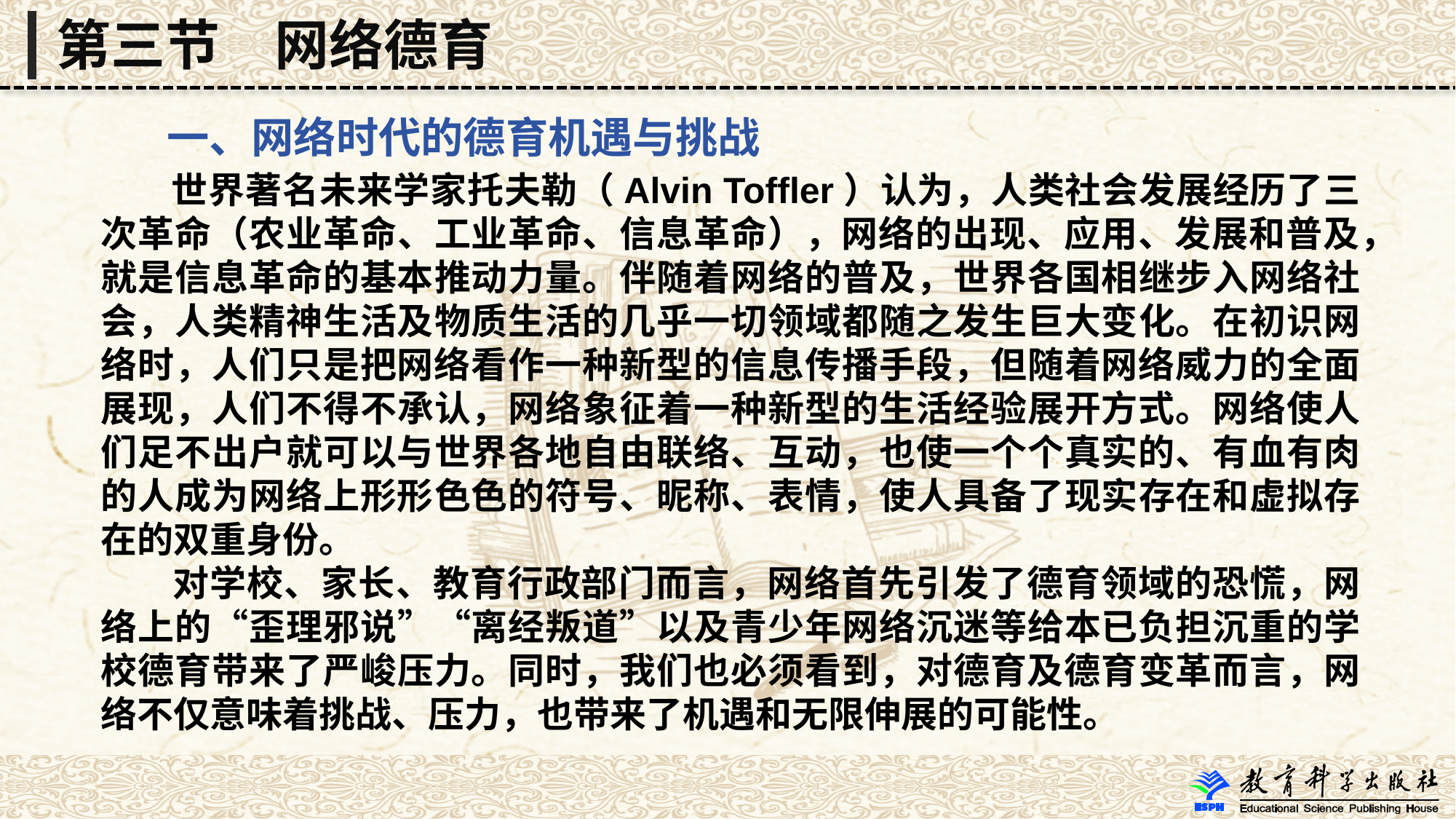

第三节　网络德育
       一、网络时代的德育机遇与挑战

       世界著名未来学家托夫勒（Alvin Toffler）认为，人类社会发展经历了三次革命（农业革命、工业革命、信息革命），网络的出现、应用、发展和普及，就是信息革命的基本推动力量。伴随着网络的普及，世界各国相继步入网络社会，人类精神生活及物质生活的几乎一切领域都随之发生巨大变化。在初识网络时，人们只是把网络看作一种新型的信息传播手段，但随着网络威力的全面展现，人们不得不承认，网络象征着一种新型的生活经验展开方式。网络使人们足不出户就可以与世界各地自由联络、互动，也使一个个真实的、有血有肉的人成为网络上形形色色的符号、昵称、表情，使人具备了现实存在和虚拟存在的双重身份。
       对学校、家长、教育行政部门而言，网络首先引发了德育领域的恐慌，网络上的“歪理邪说”“离经叛道”以及青少年网络沉迷等给本已负担沉重的学校德育带来了严峻压力。同时，我们也必须看到，对德育及德育变革而言，网络不仅意味着挑战、压力，也带来了机遇和无限伸展的可能性。